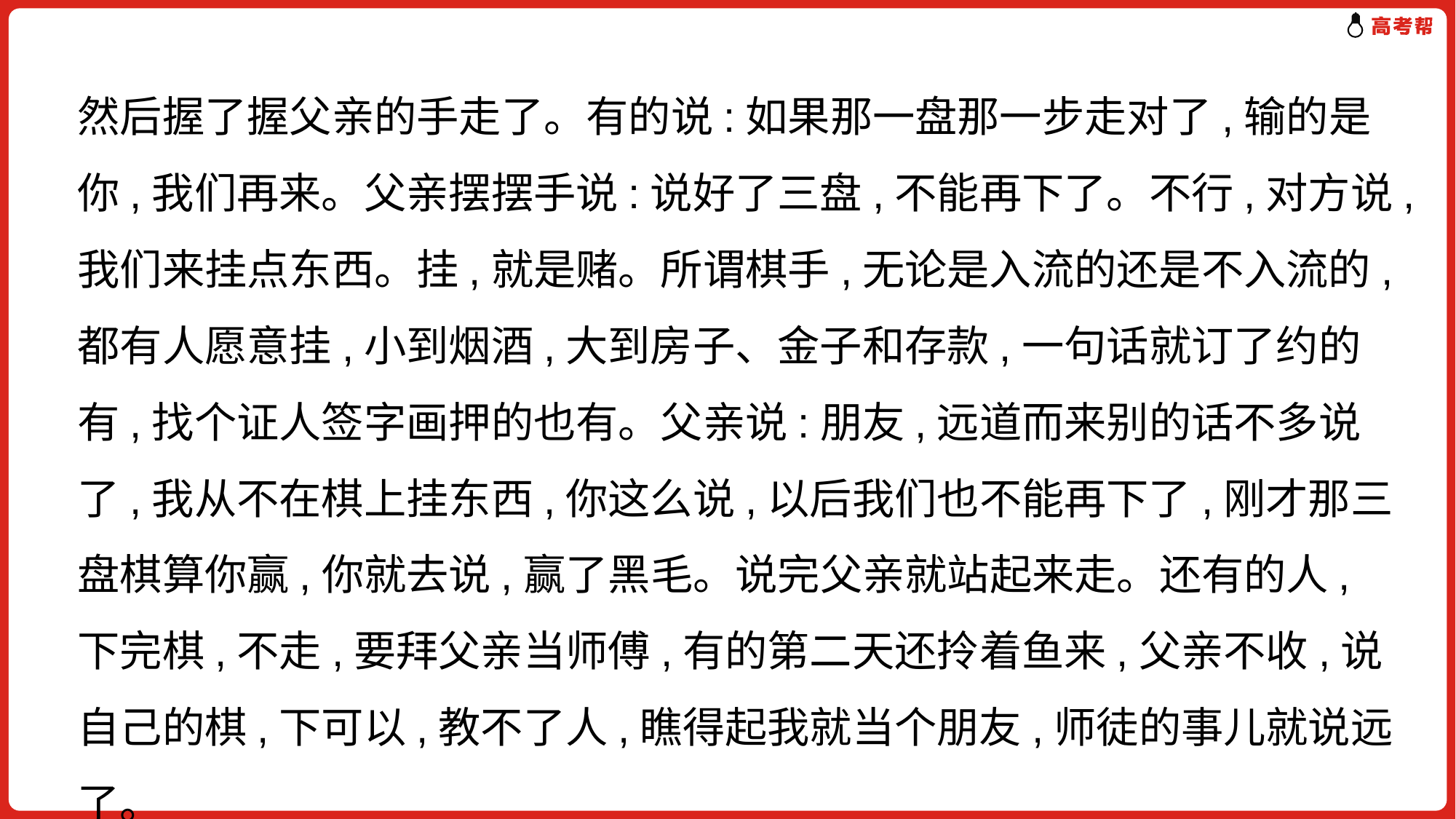

然后握了握父亲的手走了。有的说:如果那一盘那一步走对了,输的是你,我们再来。父亲摆摆手说:说好了三盘,不能再下了。不行,对方说,我们来挂点东西。挂,就是赌。所谓棋手,无论是入流的还是不入流的,都有人愿意挂,小到烟酒,大到房子、金子和存款,一句话就订了约的有,找个证人签字画押的也有。父亲说:朋友,远道而来别的话不多说了,我从不在棋上挂东西,你这么说,以后我们也不能再下了,刚才那三盘棋算你赢,你就去说,赢了黑毛。说完父亲就站起来走。还有的人,下完棋,不走,要拜父亲当师傅,有的第二天还拎着鱼来,父亲不收,说自己的棋,下可以,教不了人,瞧得起我就当个朋友,师徒的事儿就说远了。